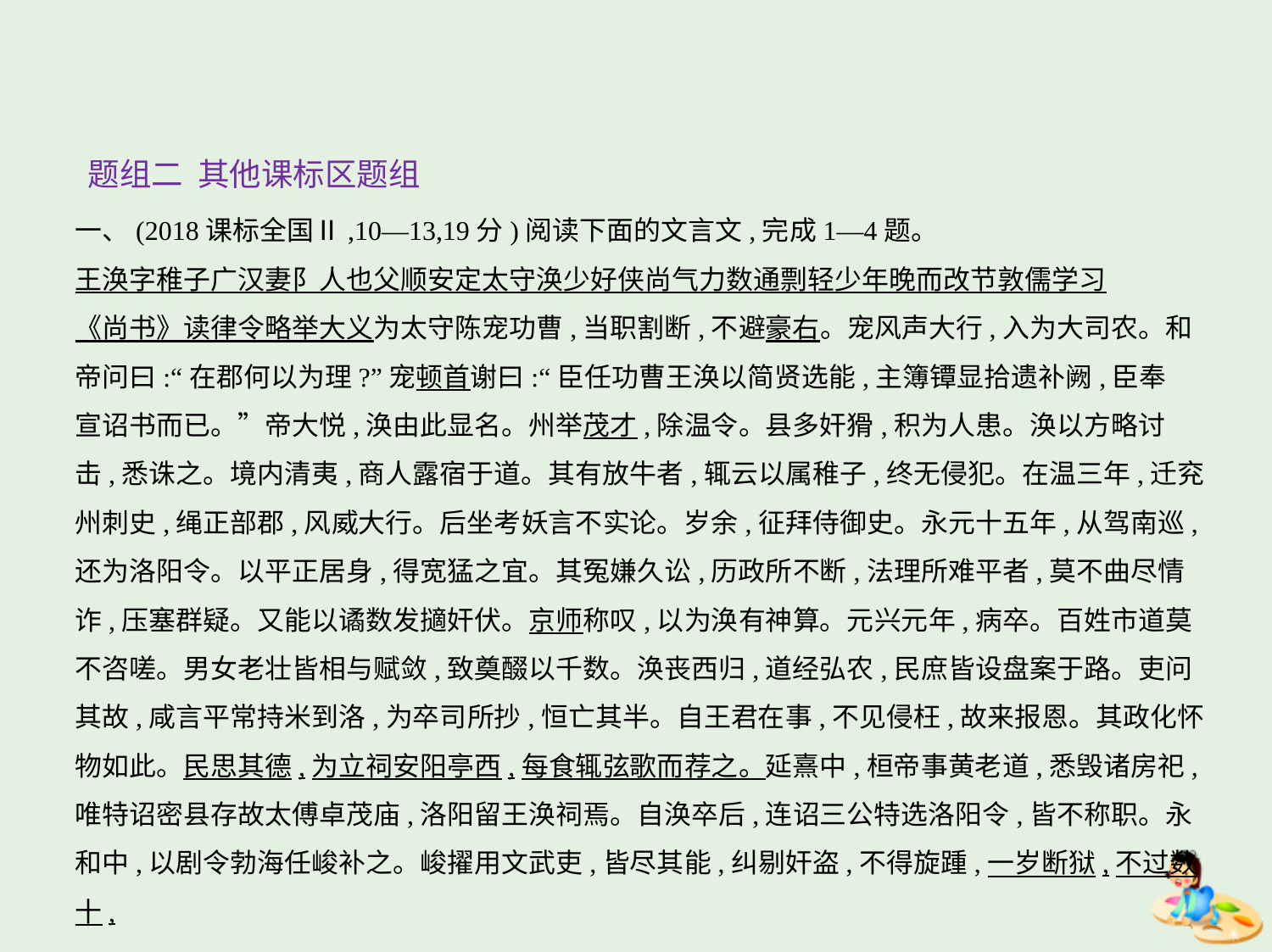

题组二  其他课标区题组
一、(2018课标全国Ⅱ,10—13,19分)阅读下面的文言文,完成1—4题。
王涣字稚子广汉妻阝人也父顺安定太守涣少好侠尚气力数通剽轻少年晚而改节敦儒学习
《尚书》读律令略举大义为太守陈宠功曹,当职割断,不避豪右。宠风声大行,入为大司农。和
帝问曰:“在郡何以为理?”宠顿首谢曰:“臣任功曹王涣以简贤选能,主簿镡显拾遗补阙,臣奉
宣诏书而已。”帝大悦,涣由此显名。州举茂才,除温令。县多奸猾,积为人患。涣以方略讨
击,悉诛之。境内清夷,商人露宿于道。其有放牛者,辄云以属稚子,终无侵犯。在温三年,迁兖
州刺史,绳正部郡,风威大行。后坐考妖言不实论。岁余,征拜侍御史。永元十五年,从驾南巡,
还为洛阳令。以平正居身,得宽猛之宜。其冤嫌久讼,历政所不断,法理所难平者,莫不曲尽情
诈,压塞群疑。又能以谲数发擿奸伏。京师称叹,以为涣有神算。元兴元年,病卒。百姓市道莫
不咨嗟。男女老壮皆相与赋敛,致奠醊以千数。涣丧西归,道经弘农,民庶皆设盘案于路。吏问
其故,咸言平常持米到洛,为卒司所抄,恒亡其半。自王君在事,不见侵枉,故来报恩。其政化怀
物如此。民思其德,为立祠安阳亭西,每食辄弦歌而荐之。延熹中,桓帝事黄老道,悉毁诸房祀,
唯特诏密县存故太傅卓茂庙,洛阳留王涣祠焉。自涣卒后,连诏三公特选洛阳令,皆不称职。永
和中,以剧令勃海任峻补之。峻擢用文武吏,皆尽其能,纠剔奸盗,不得旋踵,一岁断狱,不过数十,